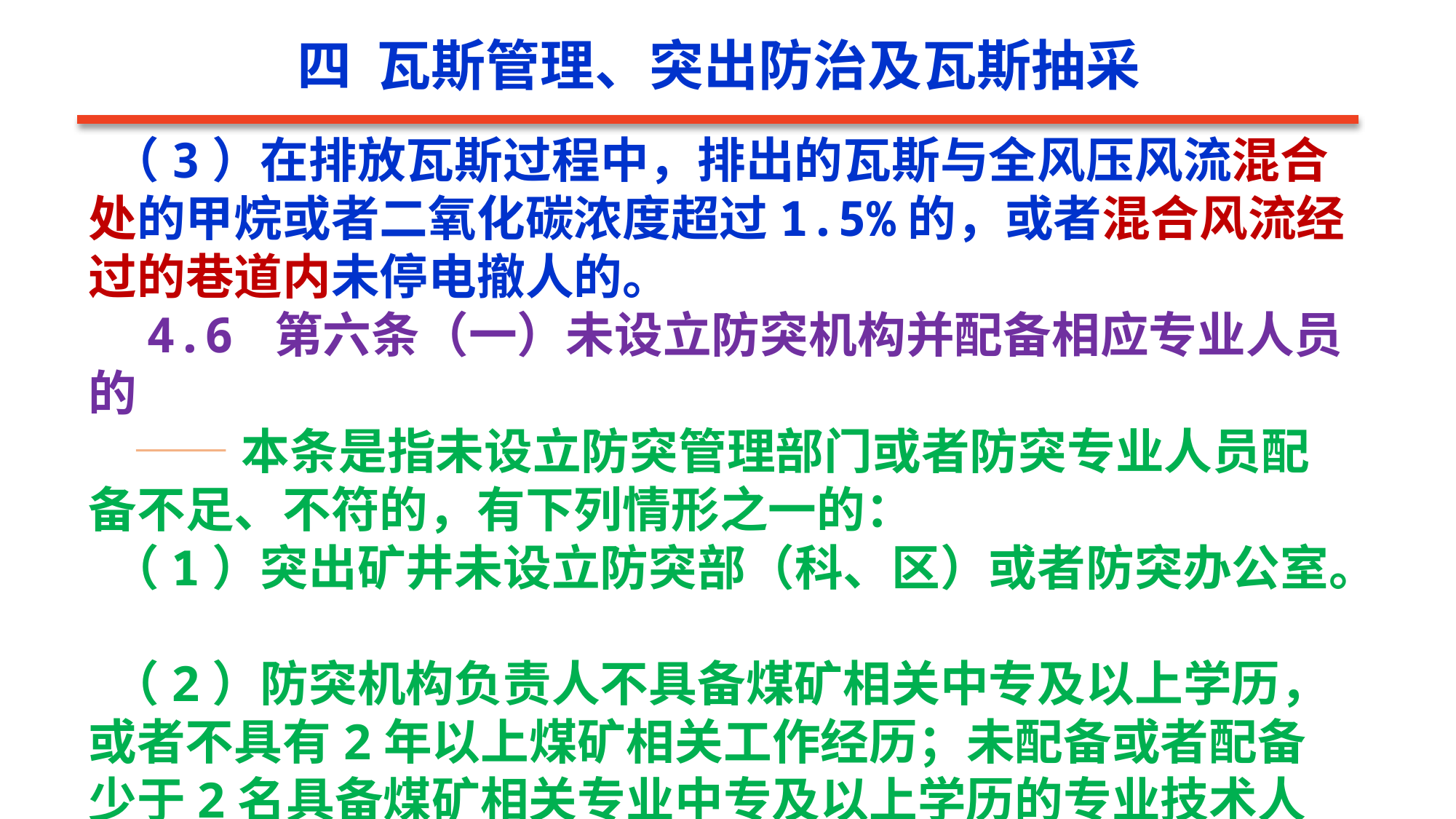

四  瓦斯管理、突出防治及瓦斯抽采
 （3）在排放瓦斯过程中，排出的瓦斯与全风压风流混合
处的甲烷或者二氧化碳浓度超过1.5%的，或者混合风流经过的巷道内未停电撤人的。
  4.6 第六条（一）未设立防突机构并配备相应专业人员的
    ——本条是指未设立防突管理部门或者防突专业人员配备不足、不符的，有下列情形之一的：
 （1）突出矿井未设立防突部（科、区）或者防突办公室。
 （2）防突机构负责人不具备煤矿相关中专及以上学历，或者不具有2年以上煤矿相关工作经历；未配备或者配备少于2名具备煤矿相关专业中专及以上学历的专业技术人员。